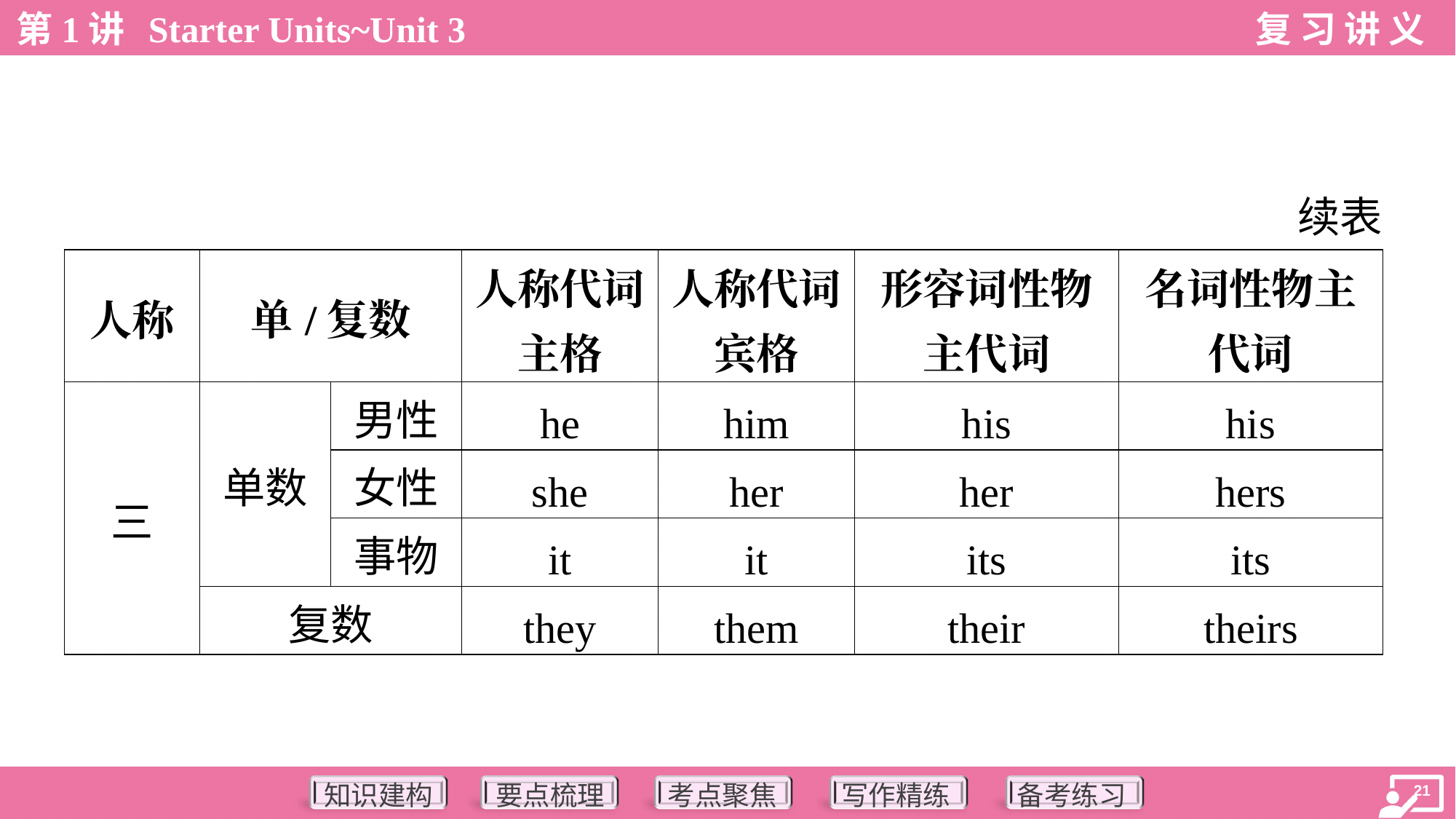

续表
| 人称 | 单/复数 |  | 人称代词 主格 | 人称代词 宾格 | 形容词性物 主代词 | 名词性物主 代词 |
| --- | --- | --- | --- | --- | --- | --- |
| 三 | 单数 | 男性 | he | him | his | his |
|  |  | 女性 | she | her | her | hers |
|  |  | 事物 | it | it | its | its |
|  | 复数 |  | they | them | their | theirs |